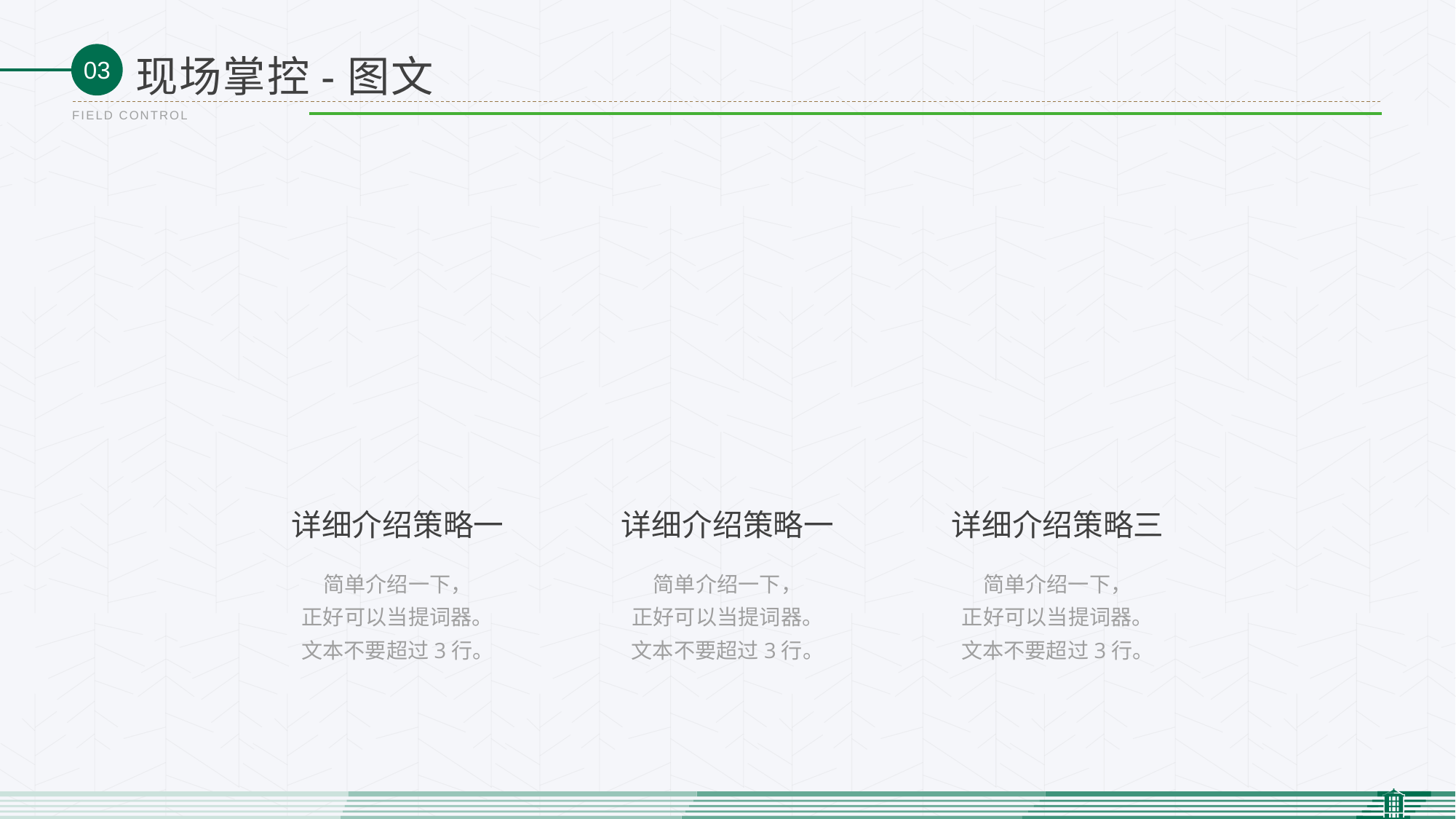

现场掌控-图文
FIELD CONTROL

详细介绍策略一
详细介绍策略一
详细介绍策略三
简单介绍一下，
正好可以当提词器。
文本不要超过3行。
简单介绍一下，
正好可以当提词器。
文本不要超过3行。

简单介绍一下，
正好可以当提词器。
文本不要超过3行。